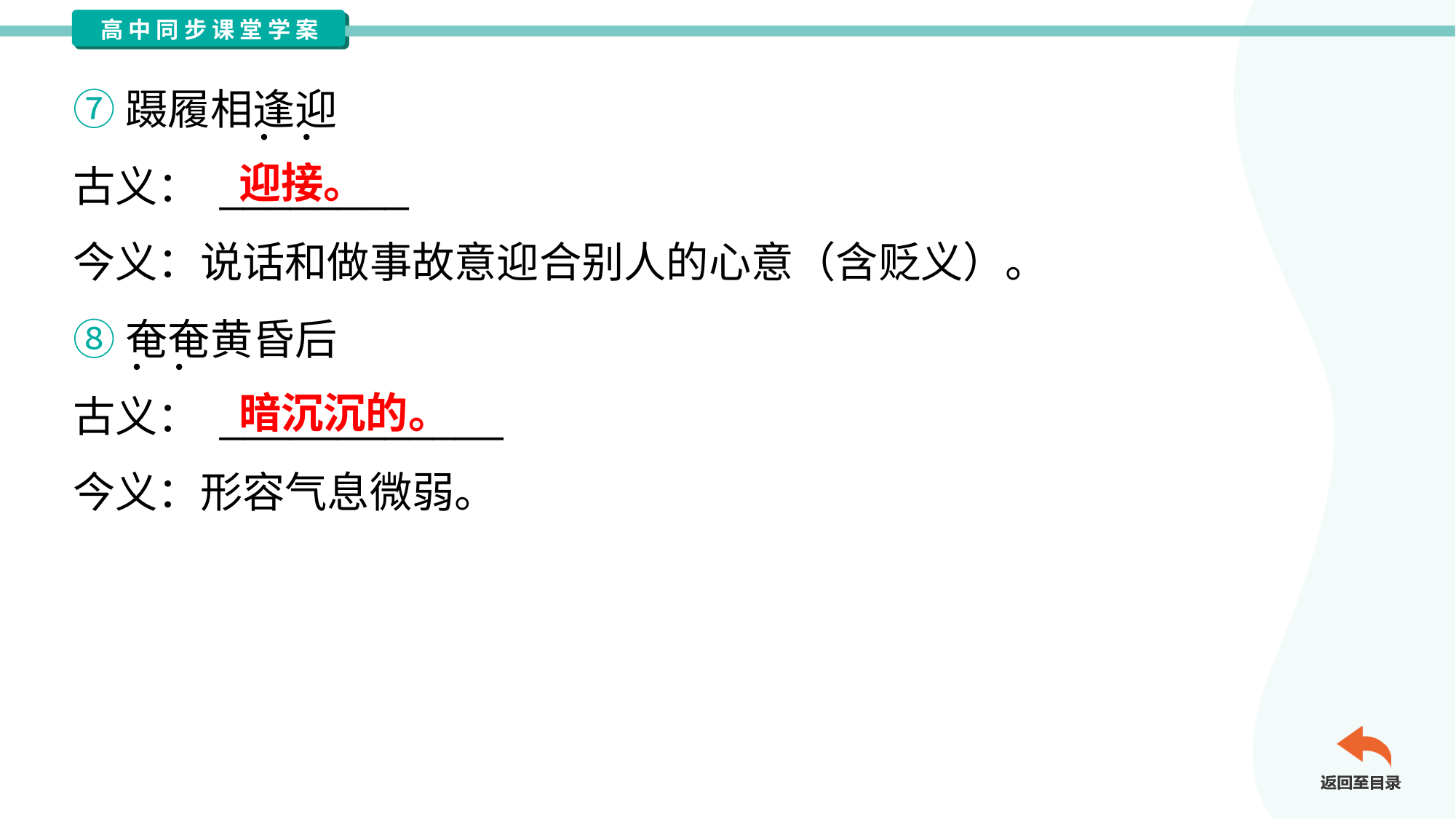

⑦蹑履相逢迎
古义： ________
今义：说话和做事故意迎合别人的心意（含贬义）。
迎接。

⑧奄奄黄昏后
古义： ____________
今义：形容气息微弱。
暗沉沉的。